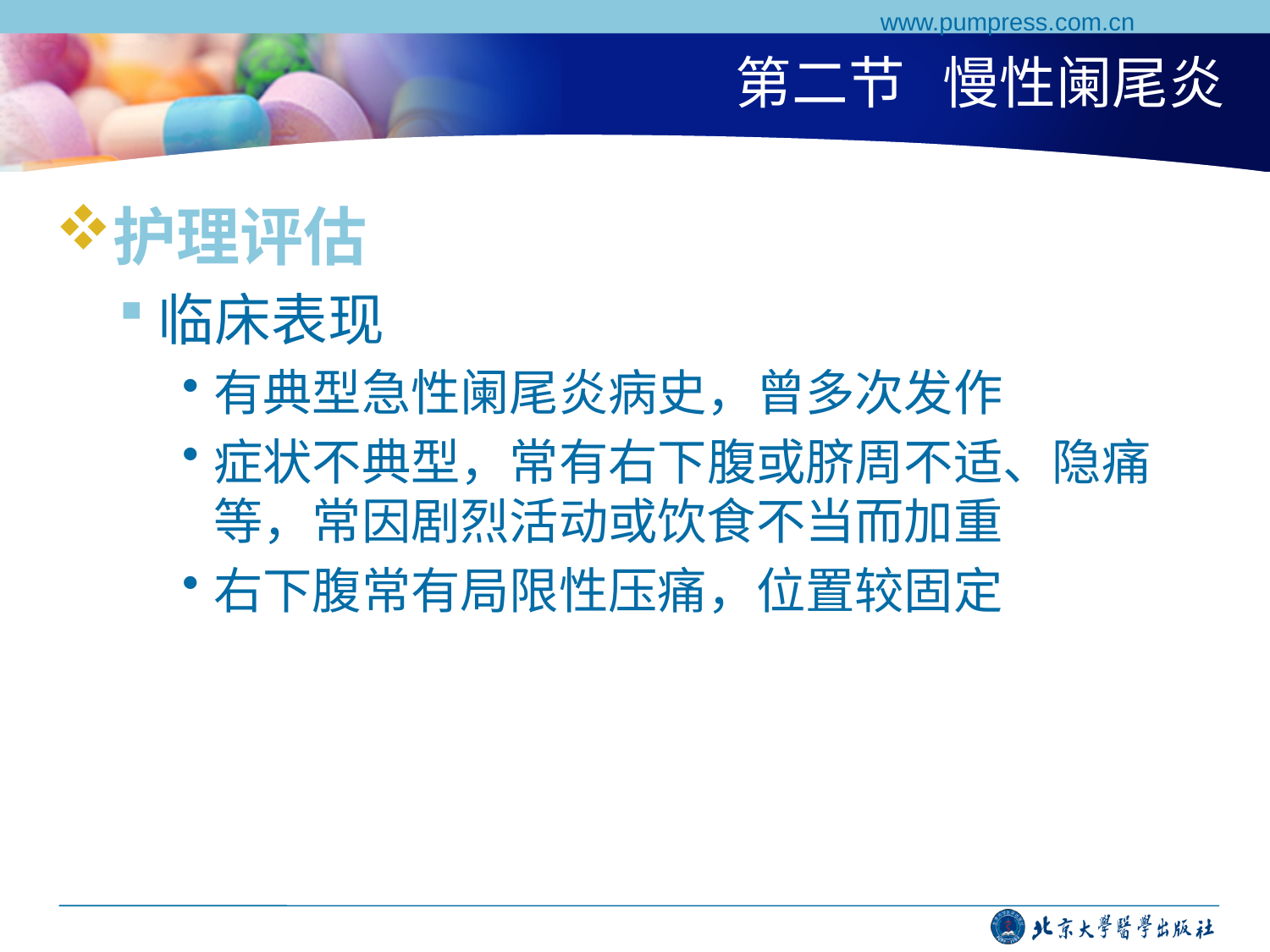

www.pumpress.com.cn
# 第二节   慢性阑尾炎
护理评估
临床表现
有典型急性阑尾炎病史，曾多次发作
症状不典型，常有右下腹或脐周不适、隐痛等，常因剧烈活动或饮食不当而加重
右下腹常有局限性压痛，位置较固定